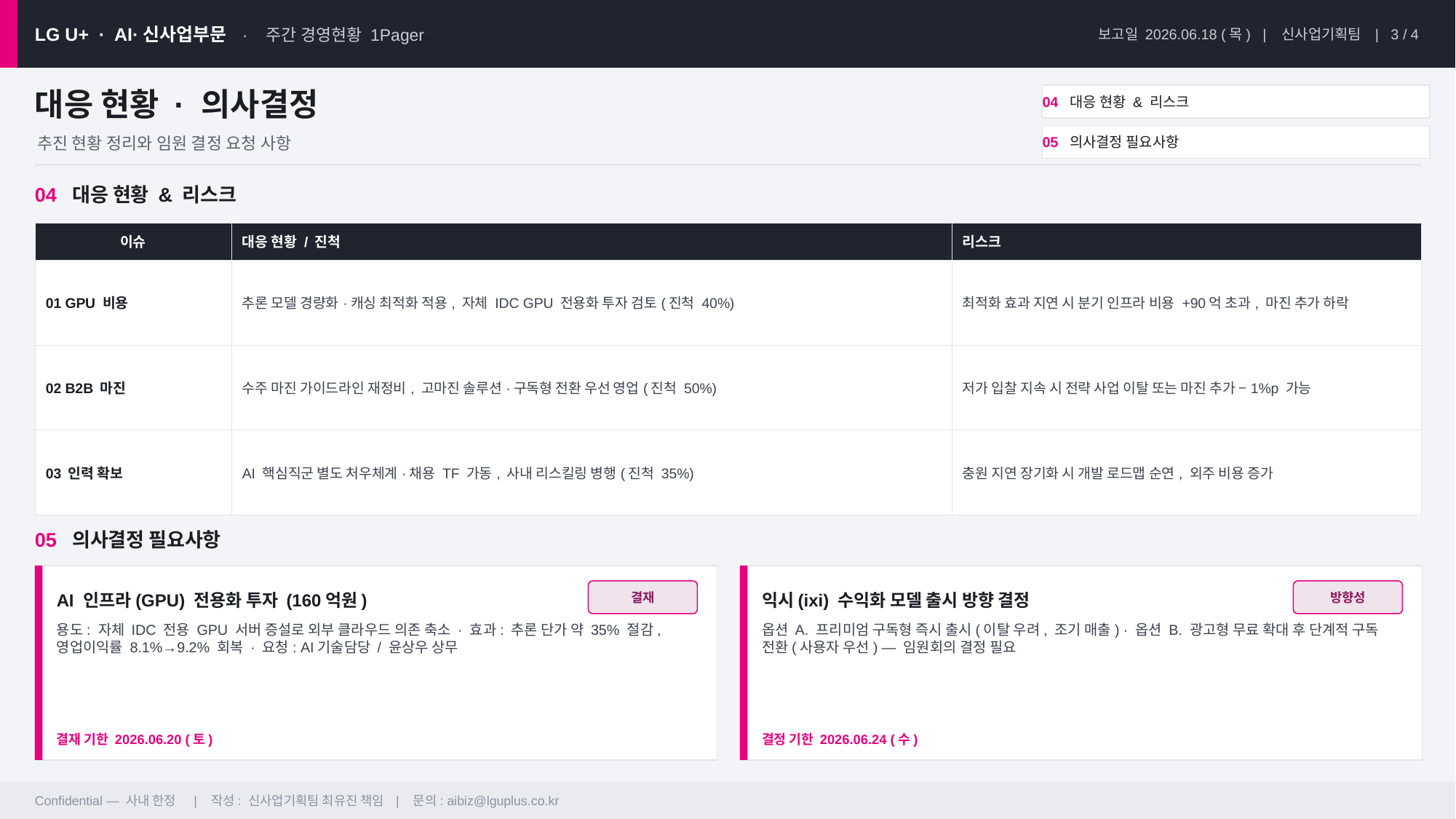

LG U+  ·  AI·신사업부문   ·   주간 경영현황 1Pager
보고일 2026.06.18 (목)   |   신사업기획팀   |   3 / 4
대응 현황 · 의사결정
04  대응 현황 & 리스크
05  의사결정 필요사항
추진 현황 정리와 임원 결정 요청 사항

04  대응 현황 & 리스크
| 이슈 | 대응 현황 / 진척 | 리스크 |
| --- | --- | --- |
| 01 GPU 비용 | 추론 모델 경량화·캐싱 최적화 적용, 자체 IDC GPU 전용화 투자 검토(진척 40%) | 최적화 효과 지연 시 분기 인프라 비용 +90억 초과, 마진 추가 하락 |
| 02 B2B 마진 | 수주 마진 가이드라인 재정비, 고마진 솔루션·구독형 전환 우선 영업(진척 50%) | 저가 입찰 지속 시 전략 사업 이탈 또는 마진 추가 −1%p 가능 |
| 03 인력 확보 | AI 핵심직군 별도 처우체계·채용 TF 가동, 사내 리스킬링 병행(진척 35%) | 충원 지연 장기화 시 개발 로드맵 순연, 외주 비용 증가 |
05  의사결정 필요사항

AI 인프라(GPU) 전용화 투자 (160억원)

결재
익시(ixi) 수익화 모델 출시 방향 결정

방향성
용도: 자체 IDC 전용 GPU 서버 증설로 외부 클라우드 의존 축소 · 효과: 추론 단가 약 35% 절감, 영업이익률 8.1%→9.2% 회복 · 요청: AI기술담당 / 윤상우 상무
옵션 A. 프리미엄 구독형 즉시 출시(이탈 우려, 조기 매출) · 옵션 B. 광고형 무료 확대 후 단계적 구독 전환(사용자 우선) — 임원회의 결정 필요
결재 기한 2026.06.20 (토)
결정 기한 2026.06.24 (수)

Confidential — 사내 한정     |   작성: 신사업기획팀 최유진 책임   |   문의: aibiz@lguplus.co.kr